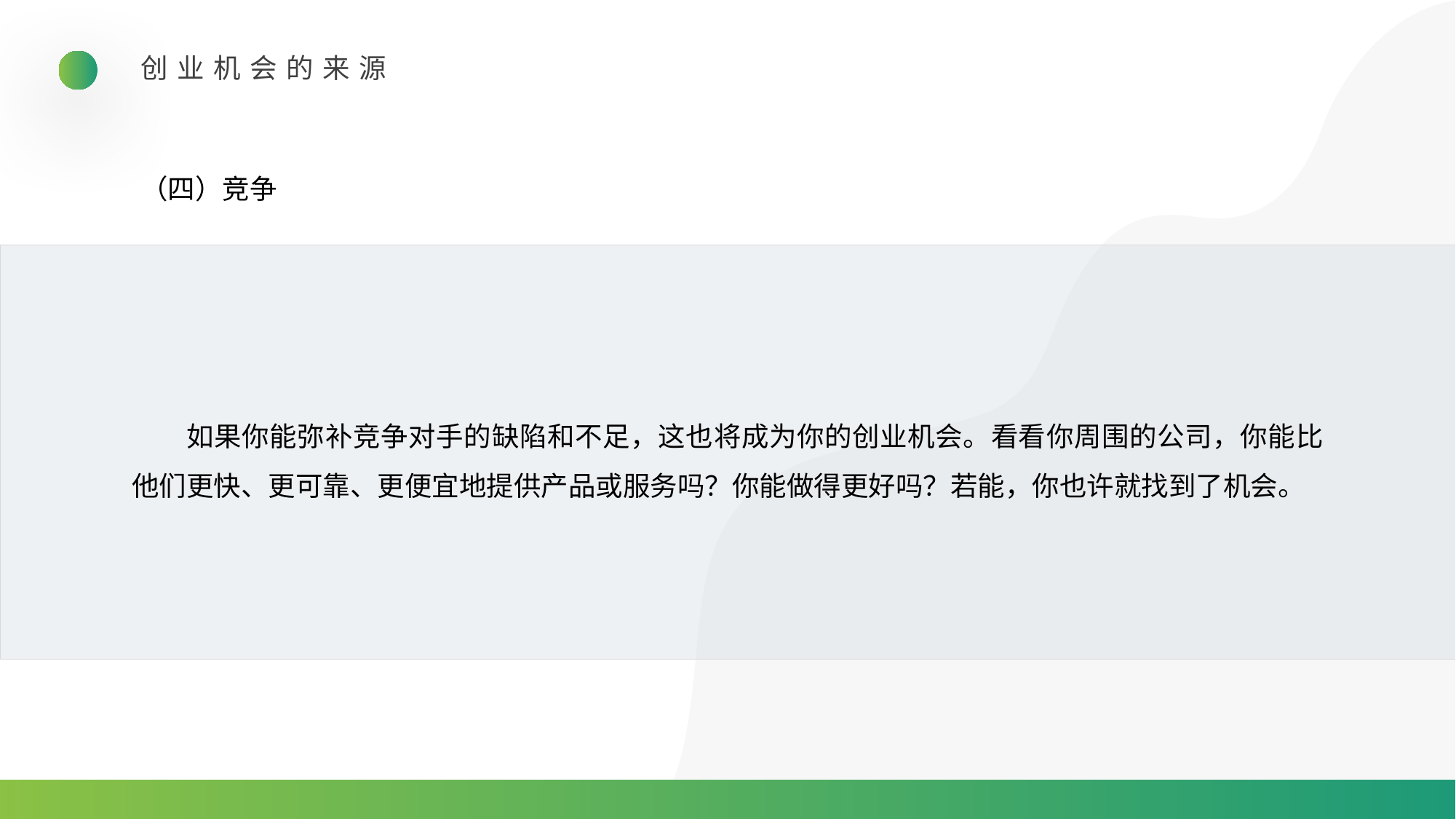

创业机会的来源
（四）竞争

如果你能弥补竞争对手的缺陷和不足，这也将成为你的创业机会。看看你周围的公司，你能比他们更快、更可靠、更便宜地提供产品或服务吗？你能做得更好吗？若能，你也许就找到了机会。